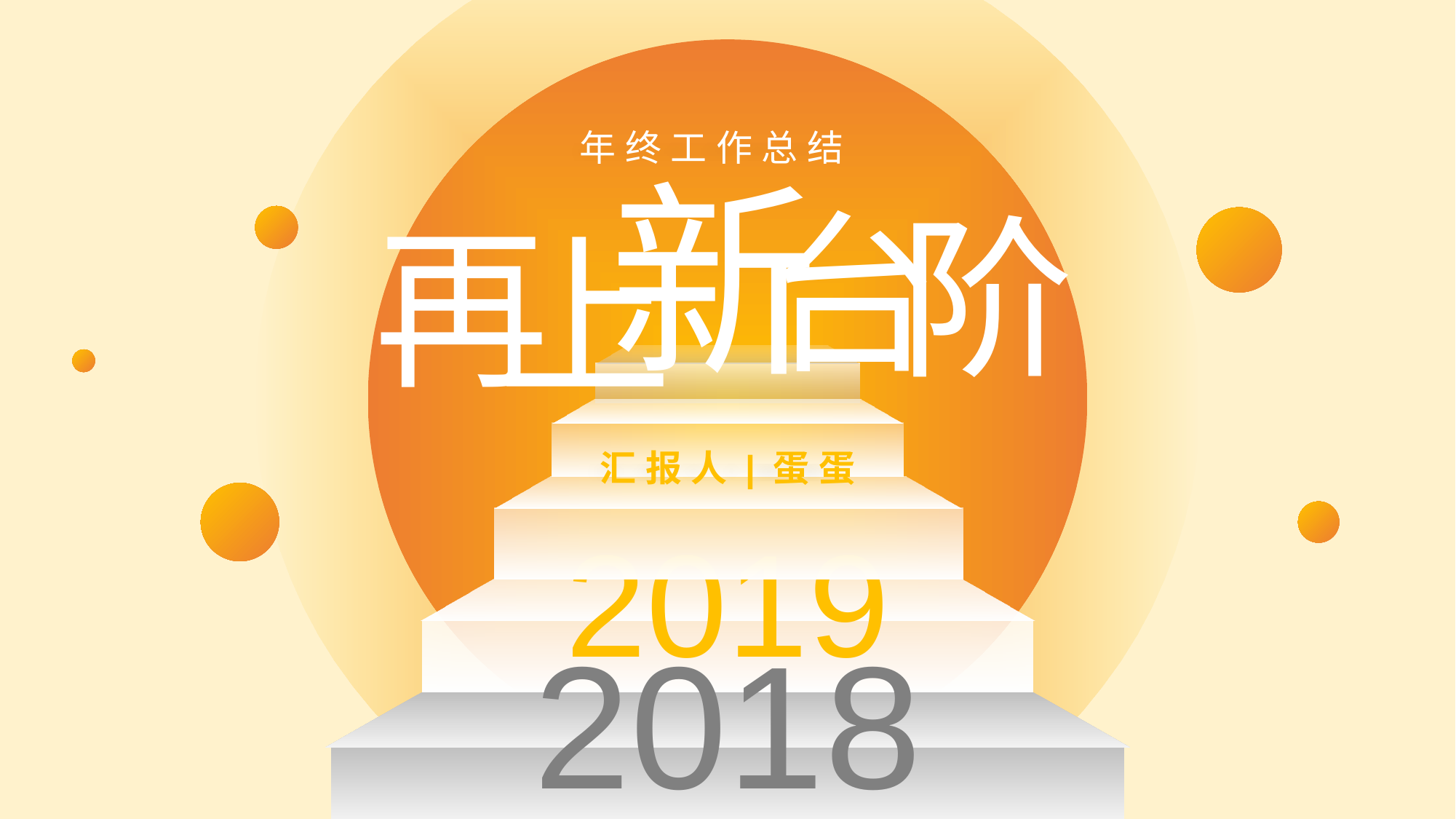

年终工作总结
新
台
阶
再
上

汇报人|蛋蛋

2019

2018